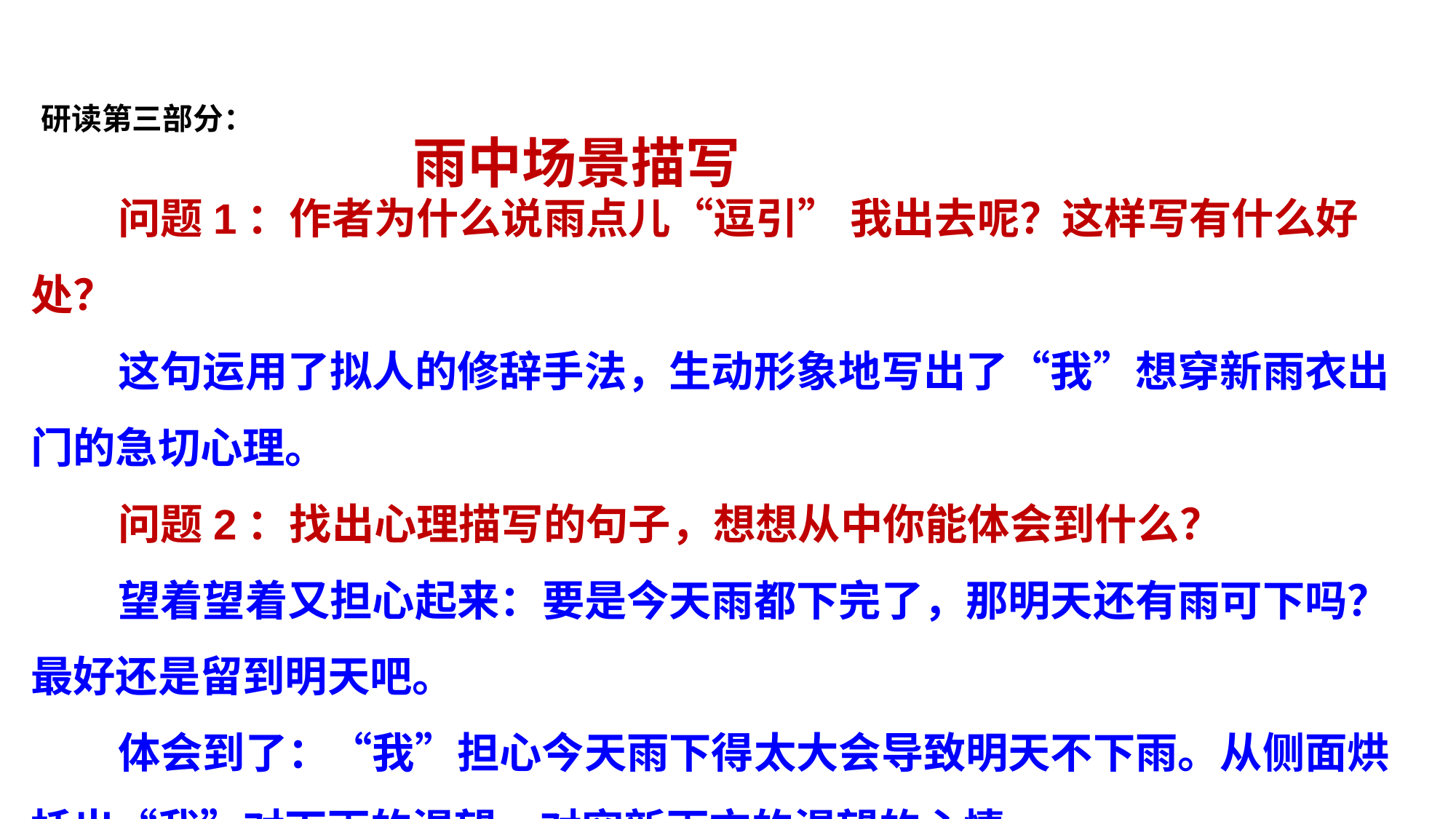

研读第三部分：
雨中场景描写
        问题1：作者为什么说雨点儿“逗引” 我出去呢？这样写有什么好处？
        这句运用了拟人的修辞手法，生动形象地写出了“我”想穿新雨衣出门的急切心理。
        问题2：找出心理描写的句子，想想从中你能体会到什么？
        望着望着又担心起来：要是今天雨都下完了，那明天还有雨可下吗？最好还是留到明天吧。
        体会到了：“我”担心今天雨下得太大会导致明天不下雨。从侧面烘托出“我”对下雨的渴望，对穿新雨衣的渴望的心情。